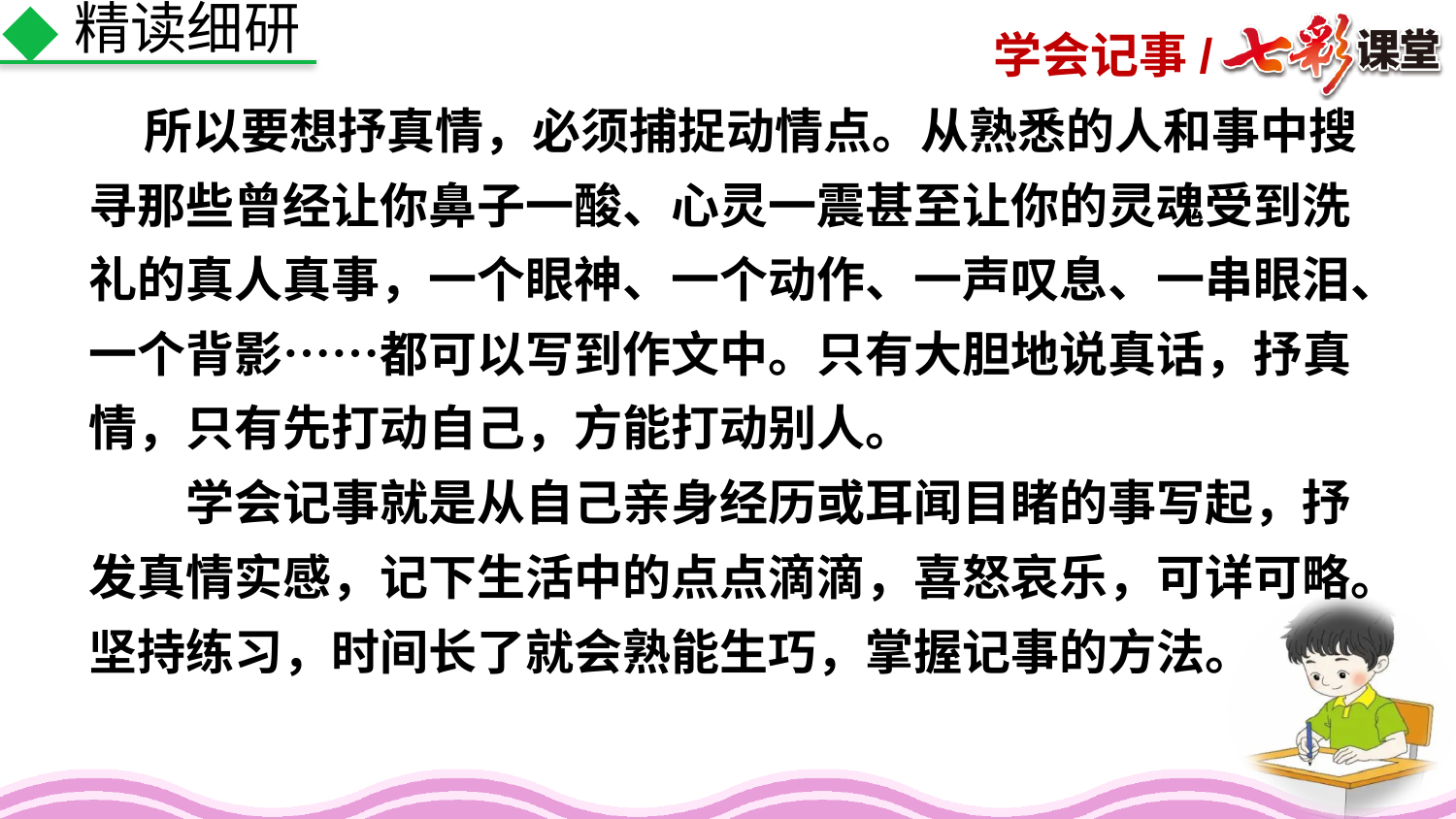

精读细研

    所以要想抒真情，必须捕捉动情点。从熟悉的人和事中搜寻那些曾经让你鼻子一酸、心灵一震甚至让你的灵魂受到洗礼的真人真事，一个眼神、一个动作、一声叹息、一串眼泪、一个背影……都可以写到作文中。只有大胆地说真话，抒真情，只有先打动自己，方能打动别人。
　　学会记事就是从自己亲身经历或耳闻目睹的事写起，抒发真情实感，记下生活中的点点滴滴，喜怒哀乐，可详可略。坚持练习，时间长了就会熟能生巧，掌握记事的方法。